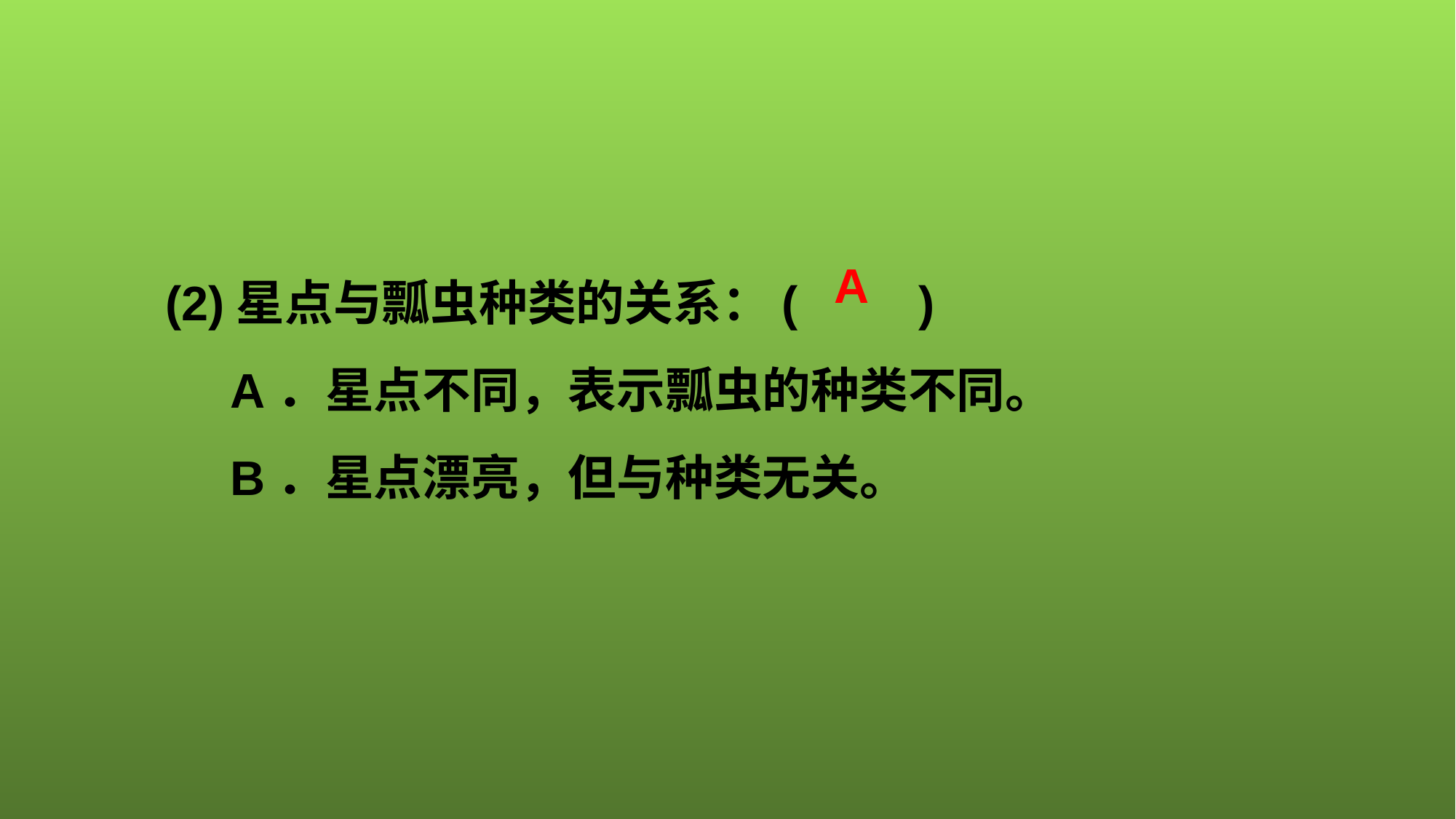

(2)星点与瓢虫种类的关系：(　　)
A．星点不同，表示瓢虫的种类不同。
B．星点漂亮，但与种类无关。
A